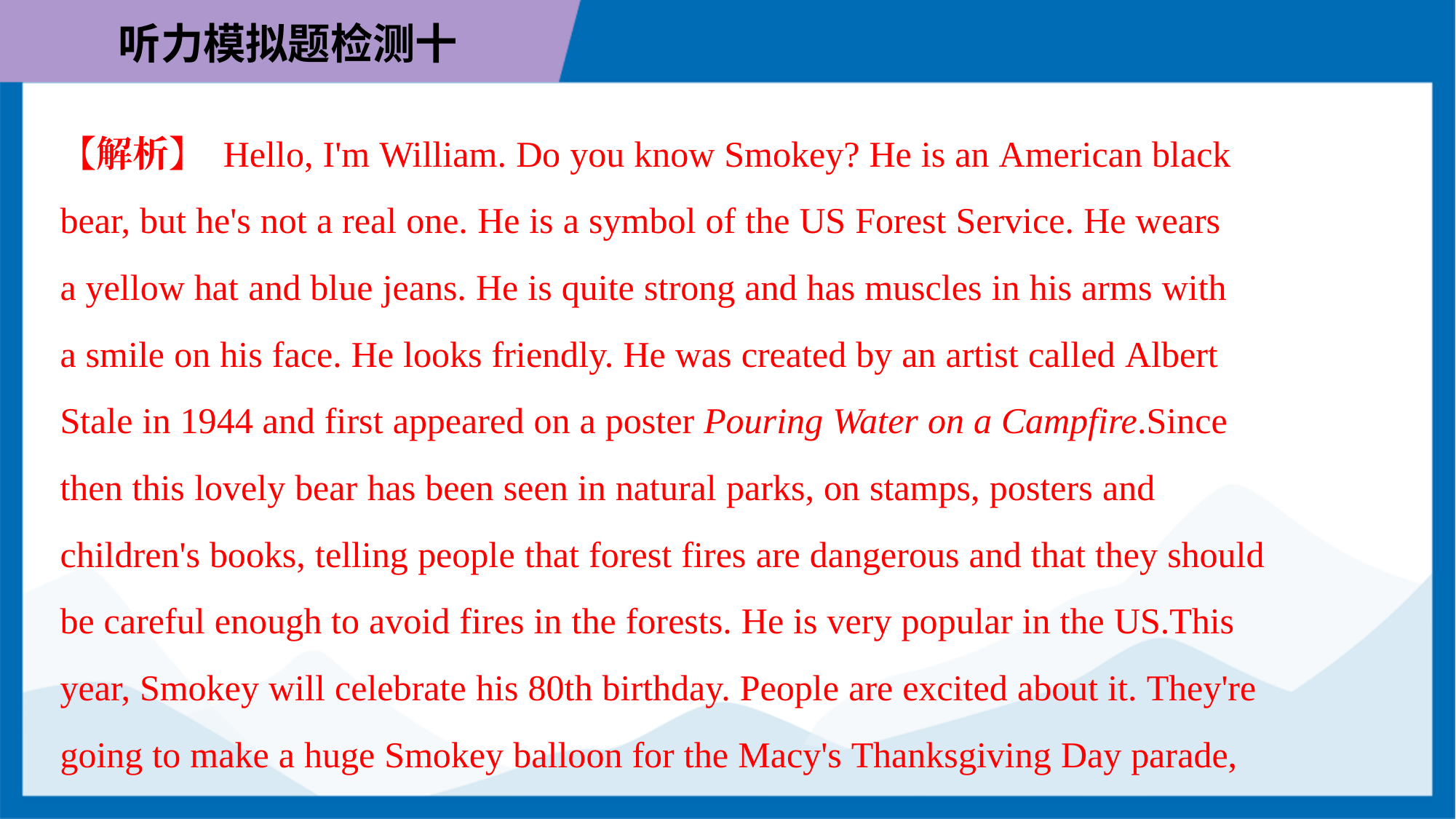

【解析】 Hello, I'm William. Do you know Smokey? He is an American black
bear, but he's not a real one. He is a symbol of the US Forest Service. He wears
a yellow hat and blue jeans. He is quite strong and has muscles in his arms with
a smile on his face. He looks friendly. He was created by an artist called Albert
Stale in 1944 and first appeared on a poster Pouring Water on a Campfire.Since
then this lovely bear has been seen in natural parks, on stamps, posters and
children's books, telling people that forest fires are dangerous and that they should
be careful enough to avoid fires in the forests. He is very popular in the US.This
year, Smokey will celebrate his 80th birthday. People are excited about it. They're
going to make a huge Smokey balloon for the Macy's Thanksgiving Day parade,